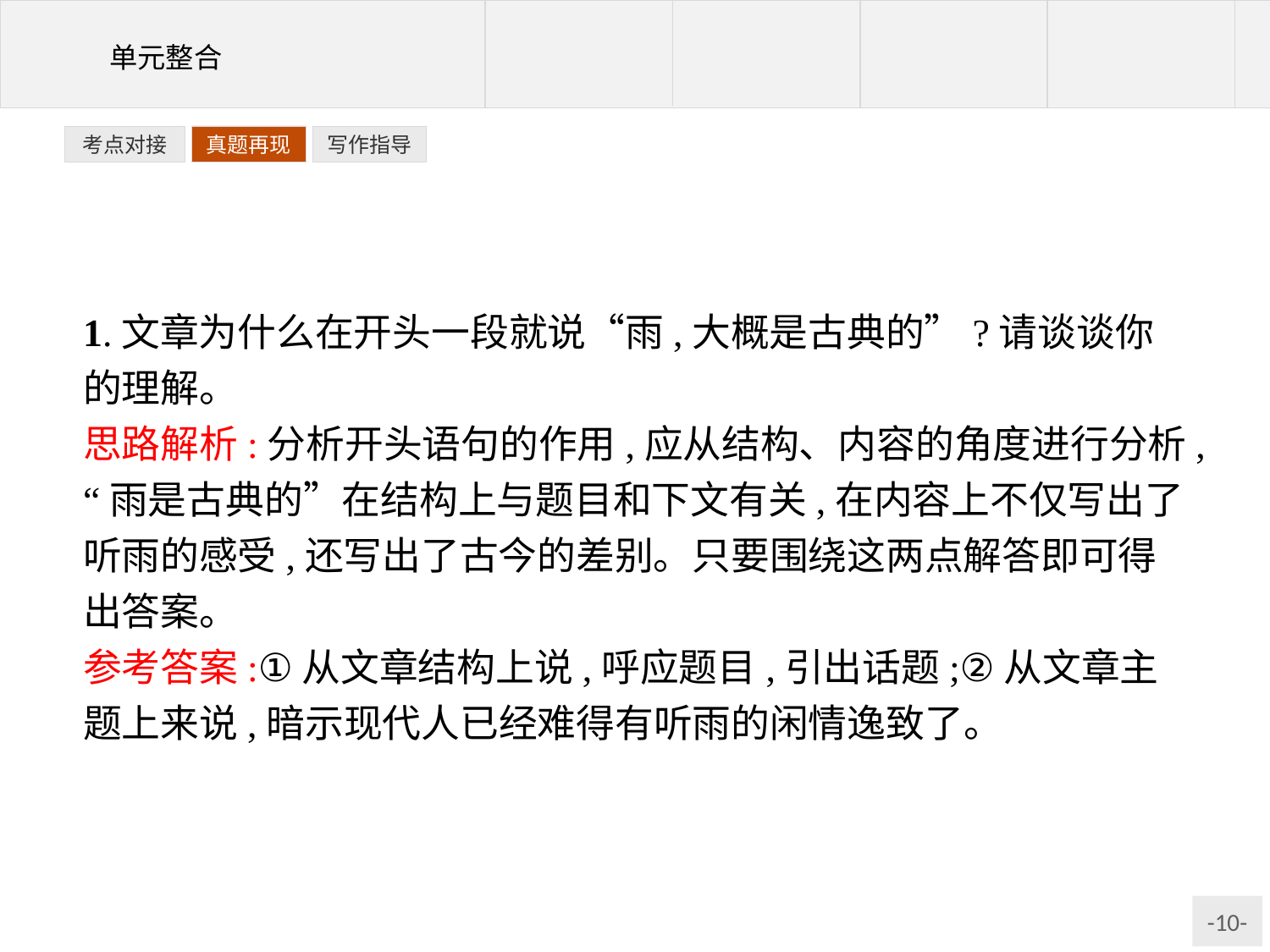

写作指导
考点对接
真题再现
1.文章为什么在开头一段就说“雨,大概是古典的”?请谈谈你的理解。
思路解析:分析开头语句的作用,应从结构、内容的角度进行分析,“雨是古典的”在结构上与题目和下文有关,在内容上不仅写出了听雨的感受,还写出了古今的差别。只要围绕这两点解答即可得出答案。
参考答案:①从文章结构上说,呼应题目,引出话题;②从文章主题上来说,暗示现代人已经难得有听雨的闲情逸致了。